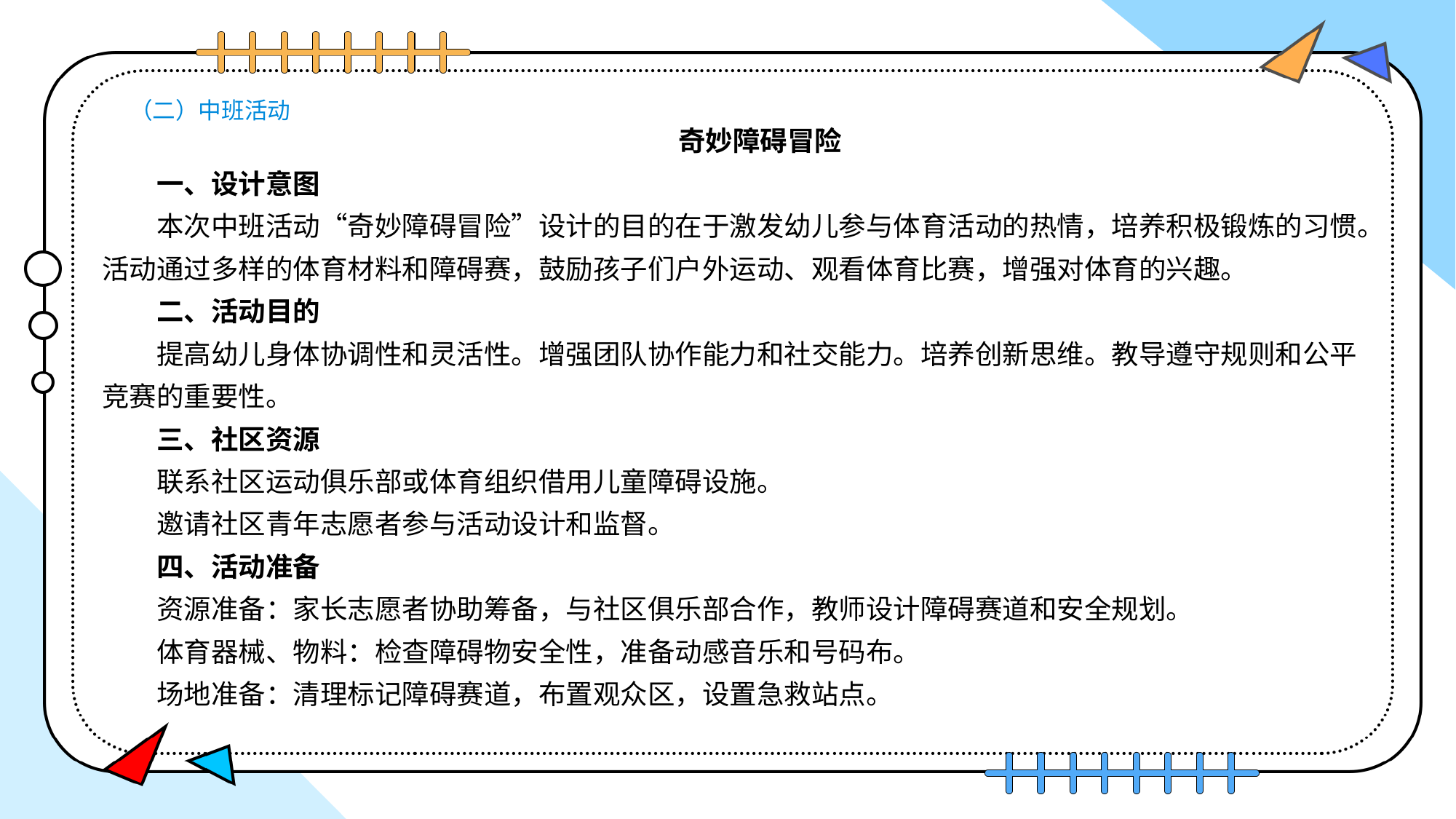

# （二）中班活动
奇妙障碍冒险
一、设计意图
本次中班活动“奇妙障碍冒险”设计的目的在于激发幼儿参与体育活动的热情，培养积极锻炼的习惯。活动通过多样的体育材料和障碍赛，鼓励孩子们户外运动、观看体育比赛，增强对体育的兴趣。
二、活动目的
提高幼儿身体协调性和灵活性。增强团队协作能力和社交能力。培养创新思维。教导遵守规则和公平竞赛的重要性。
三、社区资源
联系社区运动俱乐部或体育组织借用儿童障碍设施。
邀请社区青年志愿者参与活动设计和监督。
四、活动准备
资源准备：家长志愿者协助筹备，与社区俱乐部合作，教师设计障碍赛道和安全规划。
体育器械、物料：检查障碍物安全性，准备动感音乐和号码布。
场地准备：清理标记障碍赛道，布置观众区，设置急救站点。